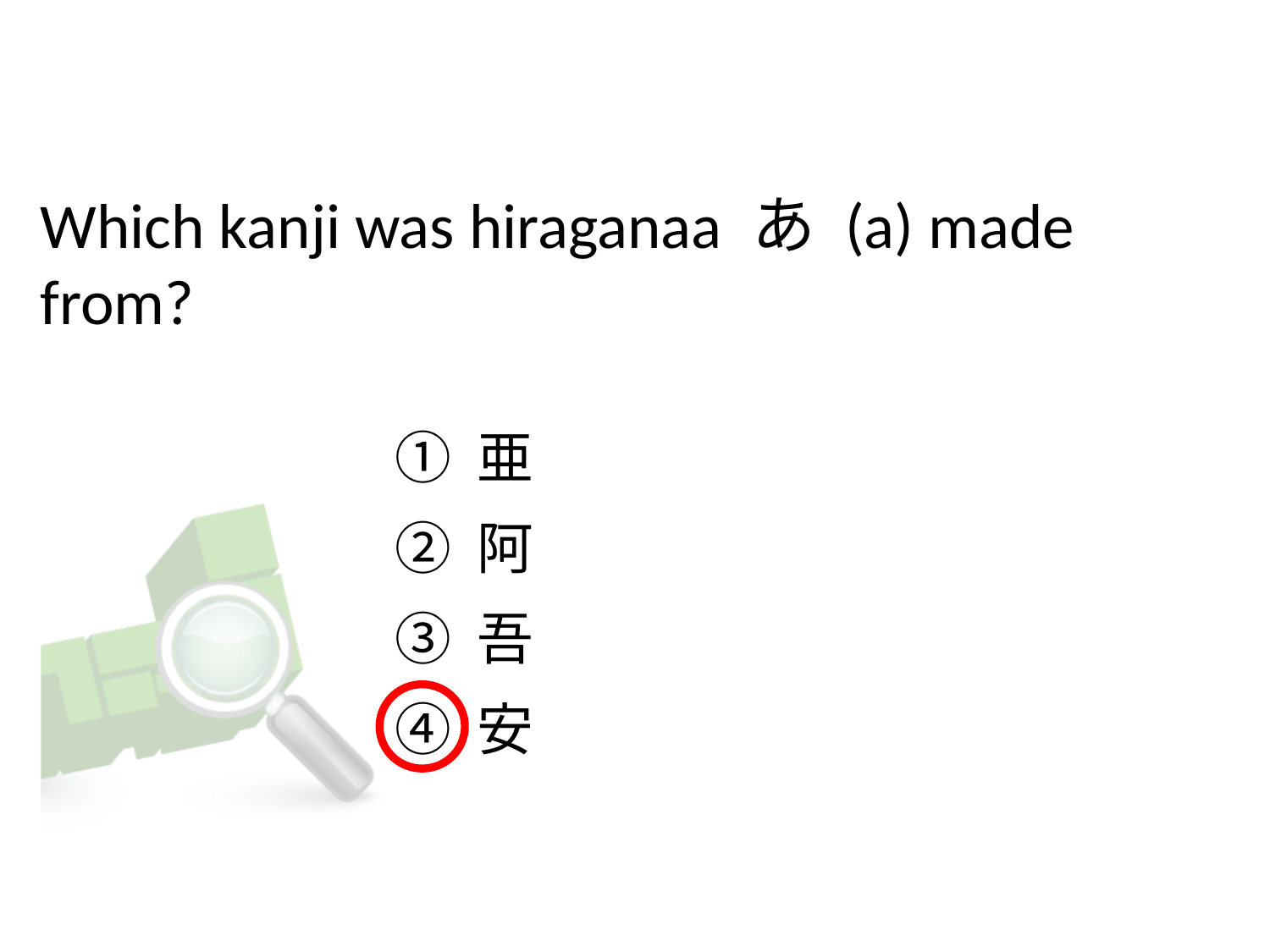

# Which kanji was hiraganaa あ (a) made from?
① 亜
② 阿
③ 吾
④ 安